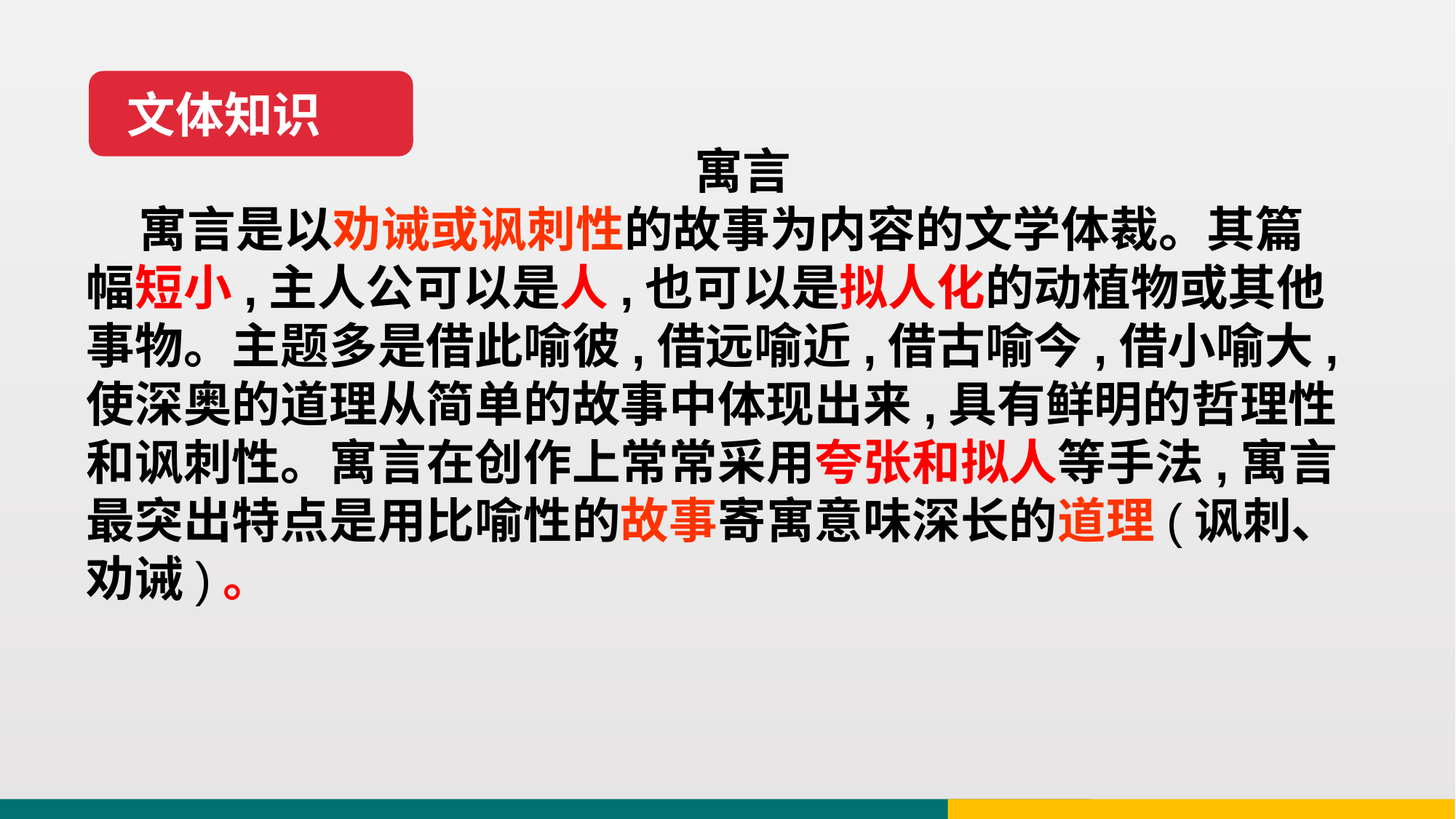

文体知识
讲授新课
    寓言
    寓言是以劝诫或讽刺性的故事为内容的文学体裁。其篇幅短小,主人公可以是人,也可以是拟人化的动植物或其他事物。主题多是借此喻彼,借远喻近,借古喻今,借小喻大,使深奥的道理从简单的故事中体现出来,具有鲜明的哲理性和讽刺性。寓言在创作上常常采用夸张和拟人等手法,寓言最突出特点是用比喻性的故事寄寓意味深长的道理(讽刺、劝诫)。